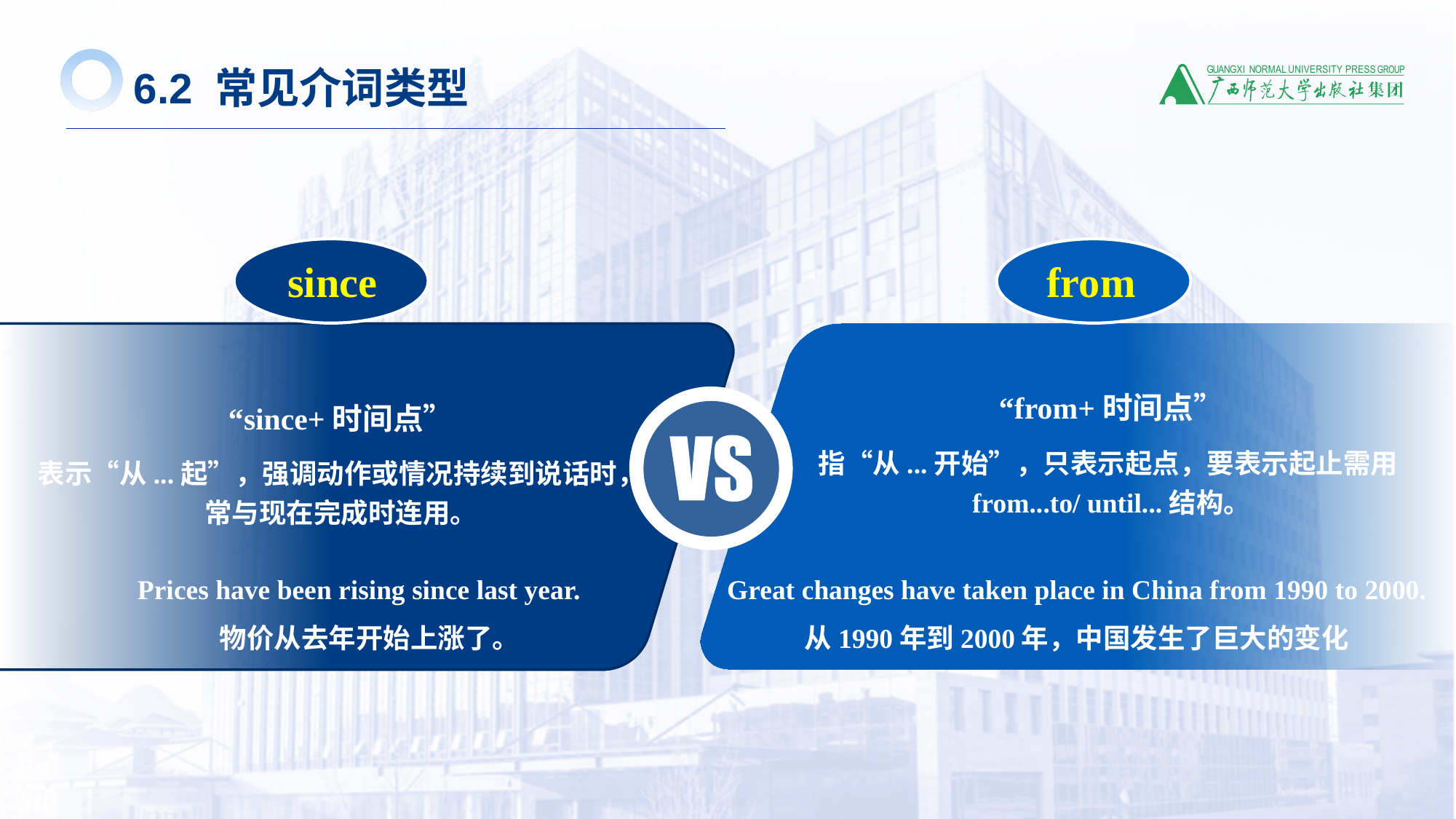

6.2 常见介词类型

since

from

“from+时间点”

指“从...开始”，只表示起点，要表示起止需用from...to/ until...结构。

“since+时间点”

表示“从...起”，强调动作或情况持续到说话时，常与现在完成时连用。

Prices have been rising since last year.
物价从去年开始上涨了。
Great changes have taken place in China from 1990 to 2000.
从1990年到2000年，中国发生了巨大的变化